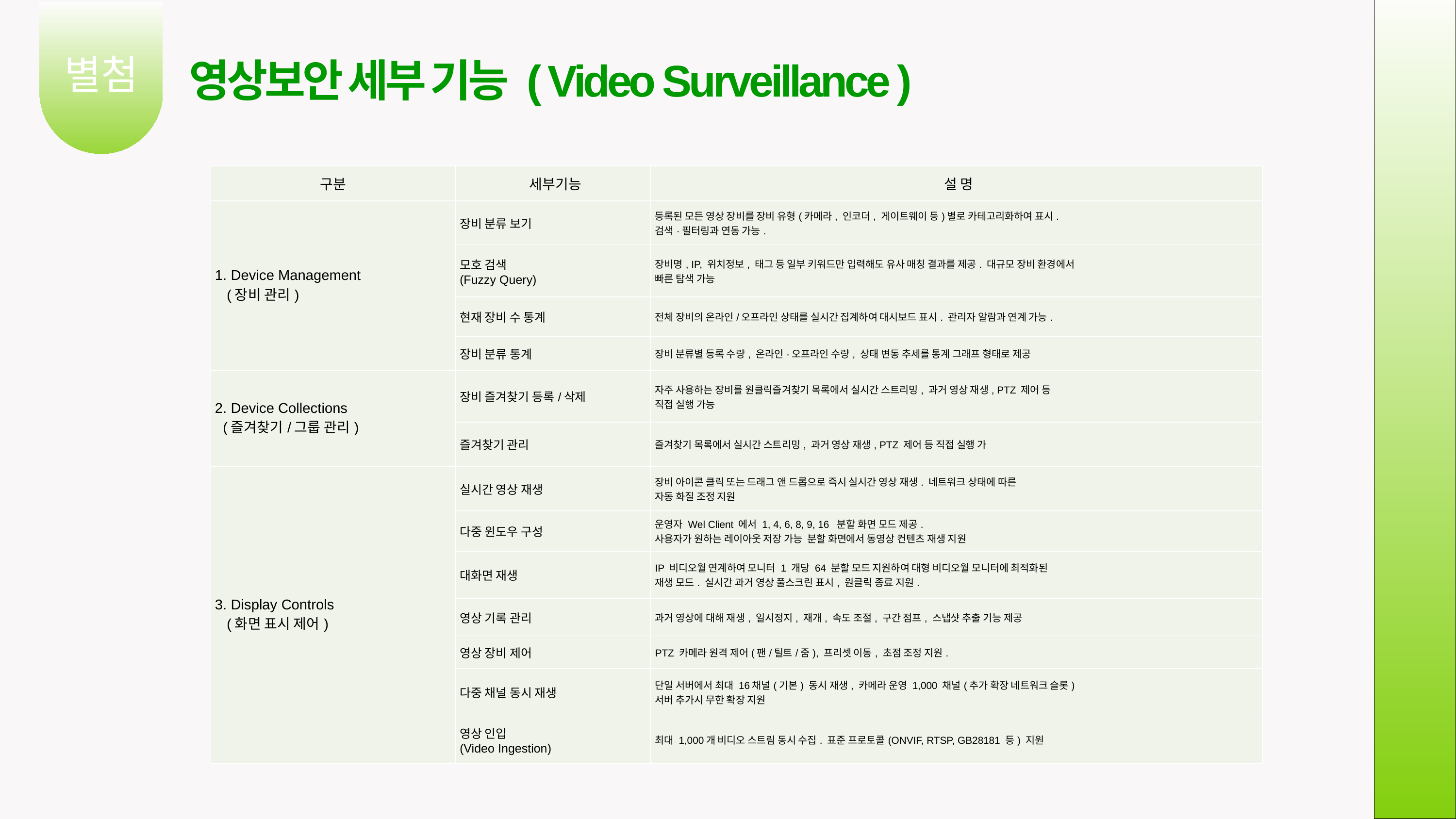

별첨
영상보안 세부 기능 ( Video Surveillance )
03
| 구분 | 세부기능 | 설 명 |
| --- | --- | --- |
| 1. Device Management (장비 관리) | 장비 분류 보기 | 등록된 모든 영상 장비를 장비 유형(카메라, 인코더, 게이트웨이 등)별로 카테고리화하여 표시. 검색·필터링과 연동 가능. |
|  | 모호 검색 (Fuzzy Query) | 장비명, IP, 위치정보, 태그 등 일부 키워드만 입력해도 유사 매칭 결과를 제공. 대규모 장비 환경에서 빠른 탐색 가능 |
|  | 현재 장비 수 통계 | 전체 장비의 온라인/오프라인 상태를 실시간 집계하여 대시보드 표시. 관리자 알람과 연계 가능. |
|  | 장비 분류 통계 | 장비 분류별 등록 수량, 온라인·오프라인 수량, 상태 변동 추세를 통계 그래프 형태로 제공 |
| 2. Device Collections (즐겨찾기/그룹 관리) | 장비 즐겨찾기 등록/삭제 | 자주 사용하는 장비를 원클릭즐겨찾기 목록에서 실시간 스트리밍, 과거 영상 재생, PTZ 제어 등 직접 실행 가능 |
|  | 즐겨찾기 관리 | 즐겨찾기 목록에서 실시간 스트리밍, 과거 영상 재생, PTZ 제어 등 직접 실행 가 |
| 3. Display Controls (화면 표시 제어) | 실시간 영상 재생 | 장비 아이콘 클릭 또는 드래그 앤 드롭으로 즉시 실시간 영상 재생. 네트워크 상태에 따른 자동 화질 조정 지원 |
|  | 다중 윈도우 구성 | 운영자 Wel Client 에서 1, 4, 6, 8, 9, 16 분할 화면 모드 제공. 사용자가 원하는 레이아웃 저장 가능 분할 화면에서 동영상 컨텐츠 재생 지원 |
|  | 대화면 재생 | IP 비디오월 연계하여 모니터 1 개당 64 분할 모드 지원하여 대형 비디오월 모니터에 최적화된 재생 모드. 실시간 과거 영상 풀스크린 표시, 원클릭 종료 지원. |
|  | 영상 기록 관리 | 과거 영상에 대해 재생, 일시정지, 재개, 속도 조절, 구간 점프, 스냅샷 추출 기능 제공 |
|  | 영상 장비 제어 | PTZ 카메라 원격 제어(팬/틸트/줌), 프리셋 이동, 초점 조정 지원. |
|  | 다중 채널 동시 재생 | 단일 서버에서 최대 16채널(기본) 동시 재생, 카메라 운영 1,000 채널(추가 확장 네트워크 슬롯) 서버 추가시 무한 확장 지원 |
|  | 영상 인입 (Video Ingestion) | 최대 1,000개 비디오 스트림 동시 수집. 표준 프로토콜(ONVIF, RTSP, GB28181 등) 지원 |